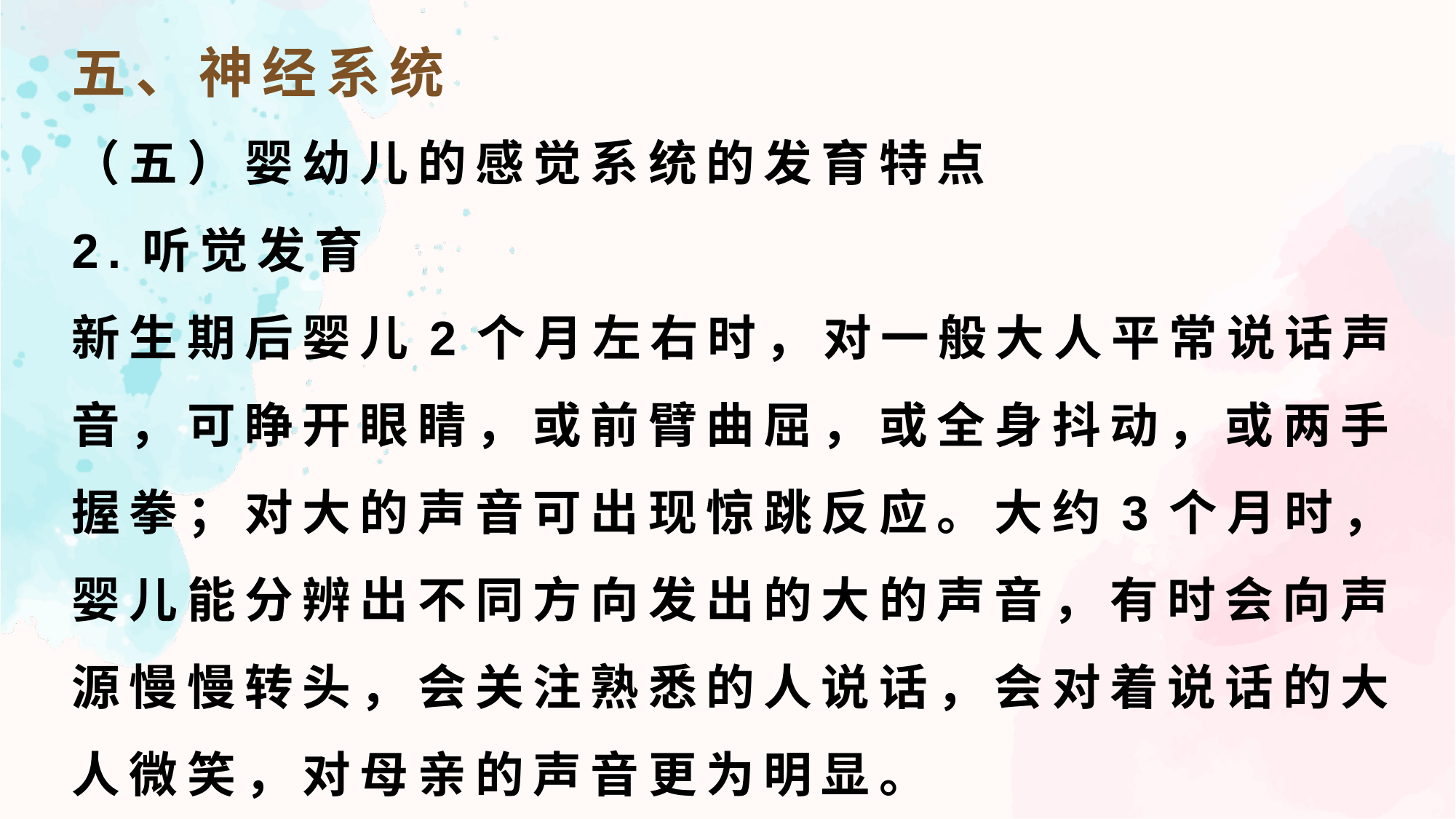

五、神经系统
（五）婴幼儿的感觉系统的发育特点
2.听觉发育
新生期后婴儿2个月左右时，对一般大人平常说话声音，可睁开眼睛，或前臂曲屈，或全身抖动，或两手握拳；对大的声音可出现惊跳反应。大约3个月时，婴儿能分辨出不同方向发出的大的声音，有时会向声源慢慢转头，会关注熟悉的人说话，会对着说话的大人微笑，对母亲的声音更为明显。